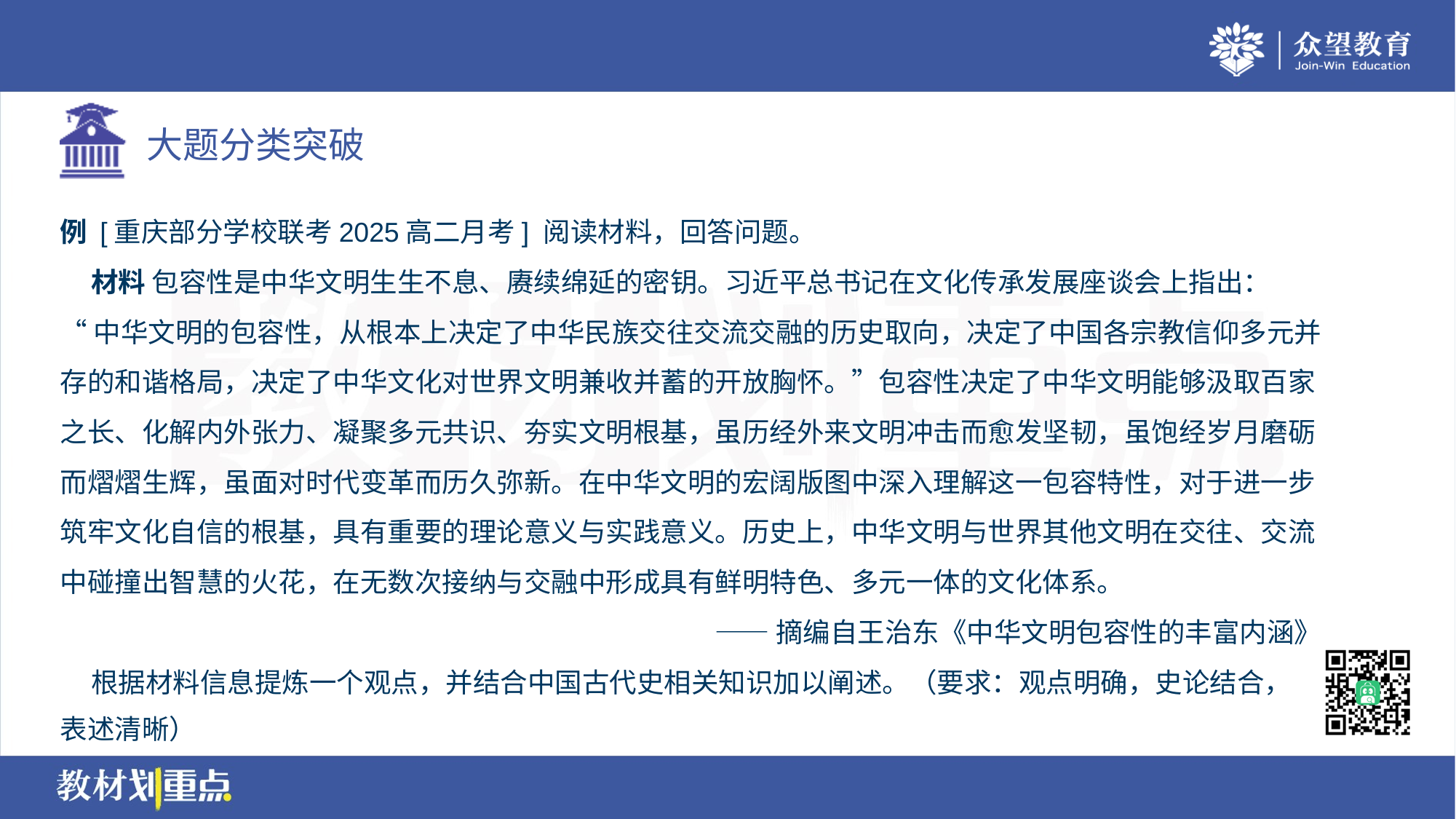

例 [重庆部分学校联考2025高二月考] 阅读材料，回答问题。
    材料 包容性是中华文明生生不息、赓续绵延的密钥。习近平总书记在文化传承发展座谈会上指出：
“中华文明的包容性，从根本上决定了中华民族交往交流交融的历史取向，决定了中国各宗教信仰多元并
存的和谐格局，决定了中华文化对世界文明兼收并蓄的开放胸怀。”包容性决定了中华文明能够汲取百家
之长、化解内外张力、凝聚多元共识、夯实文明根基，虽历经外来文明冲击而愈发坚韧，虽饱经岁月磨砺
而熠熠生辉，虽面对时代变革而历久弥新。在中华文明的宏阔版图中深入理解这一包容特性，对于进一步
筑牢文化自信的根基，具有重要的理论意义与实践意义。历史上，中华文明与世界其他文明在交往、交流
中碰撞出智慧的火花，在无数次接纳与交融中形成具有鲜明特色、多元一体的文化体系。
——摘编自王治东《中华文明包容性的丰富内涵》
    根据材料信息提炼一个观点，并结合中国古代史相关知识加以阐述。（要求：观点明确，史论结合，
表述清晰）